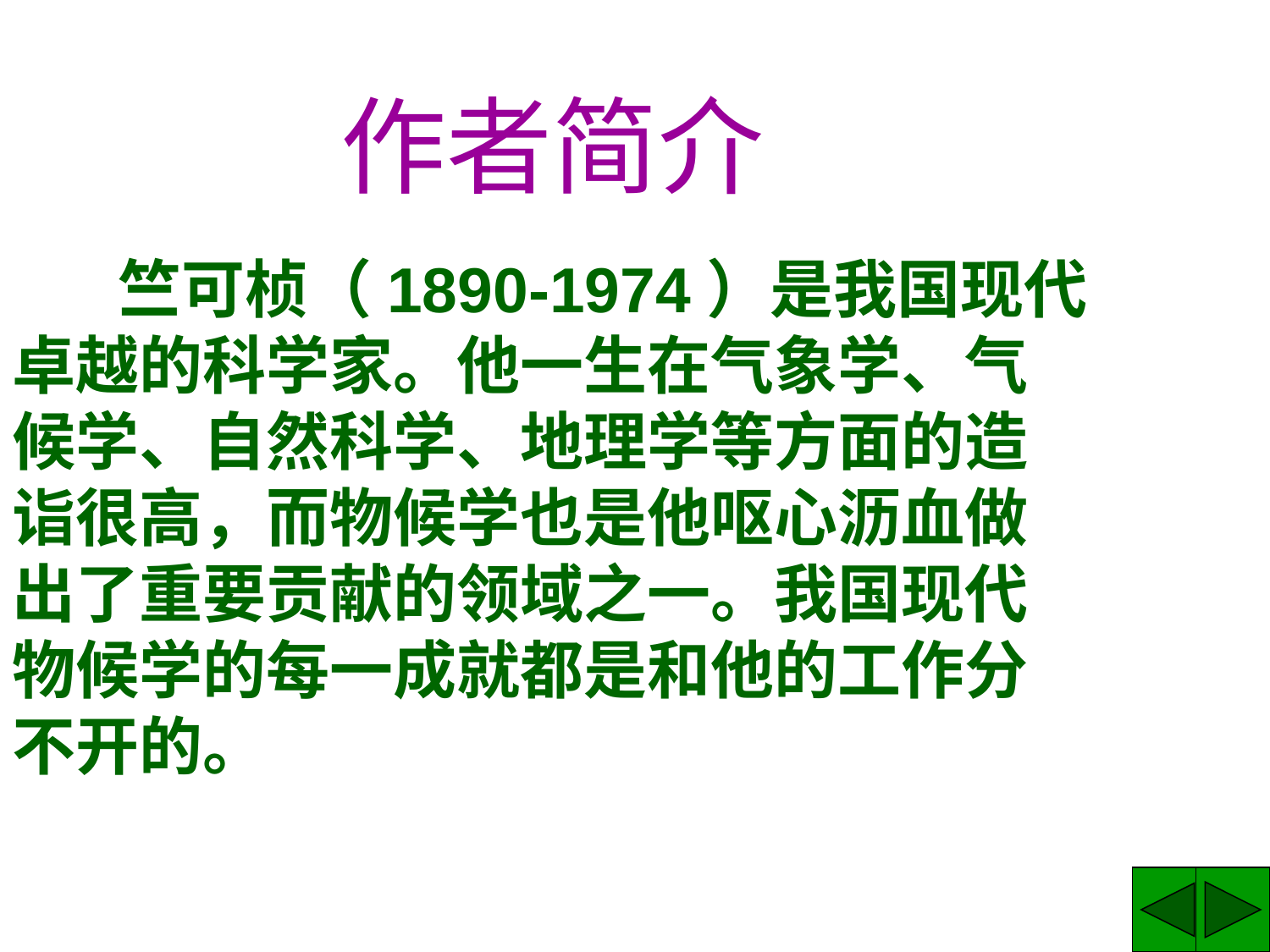

作者简介
          竺可桢（1890-1974）是我国现代卓越的科学家。他一生在气象学、气
候学、自然科学、地理学等方面的造
诣很高，而物候学也是他呕心沥血做
出了重要贡献的领域之一。我国现代
物候学的每一成就都是和他的工作分
不开的。